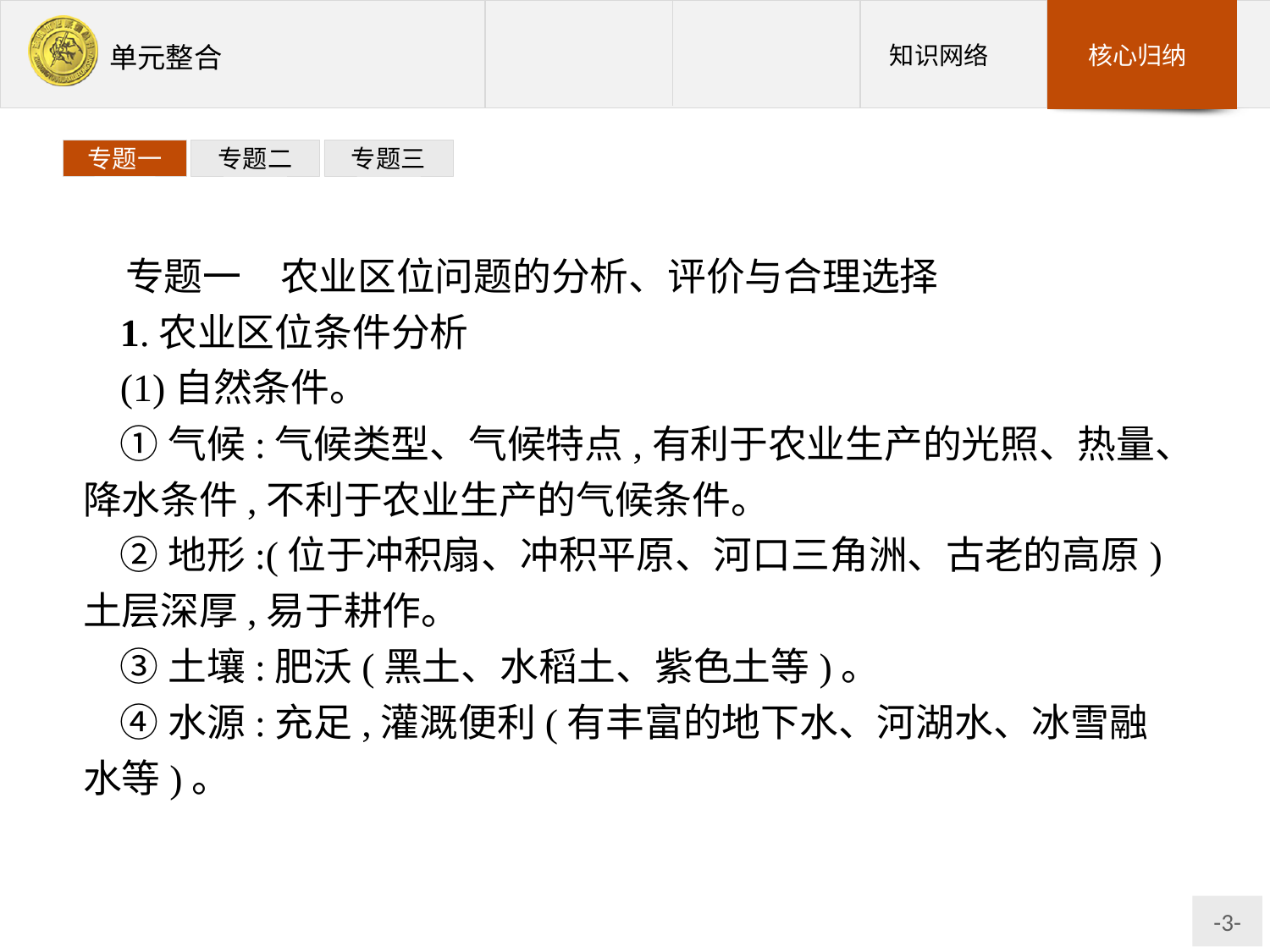

专题一
专题二
专题三
专题一　农业区位问题的分析、评价与合理选择
1.农业区位条件分析
(1)自然条件。
①气候:气候类型、气候特点,有利于农业生产的光照、热量、降水条件,不利于农业生产的气候条件。
②地形:(位于冲积扇、冲积平原、河口三角洲、古老的高原)土层深厚,易于耕作。
③土壤:肥沃(黑土、水稻土、紫色土等)。
④水源:充足,灌溉便利(有丰富的地下水、河湖水、冰雪融水等)。